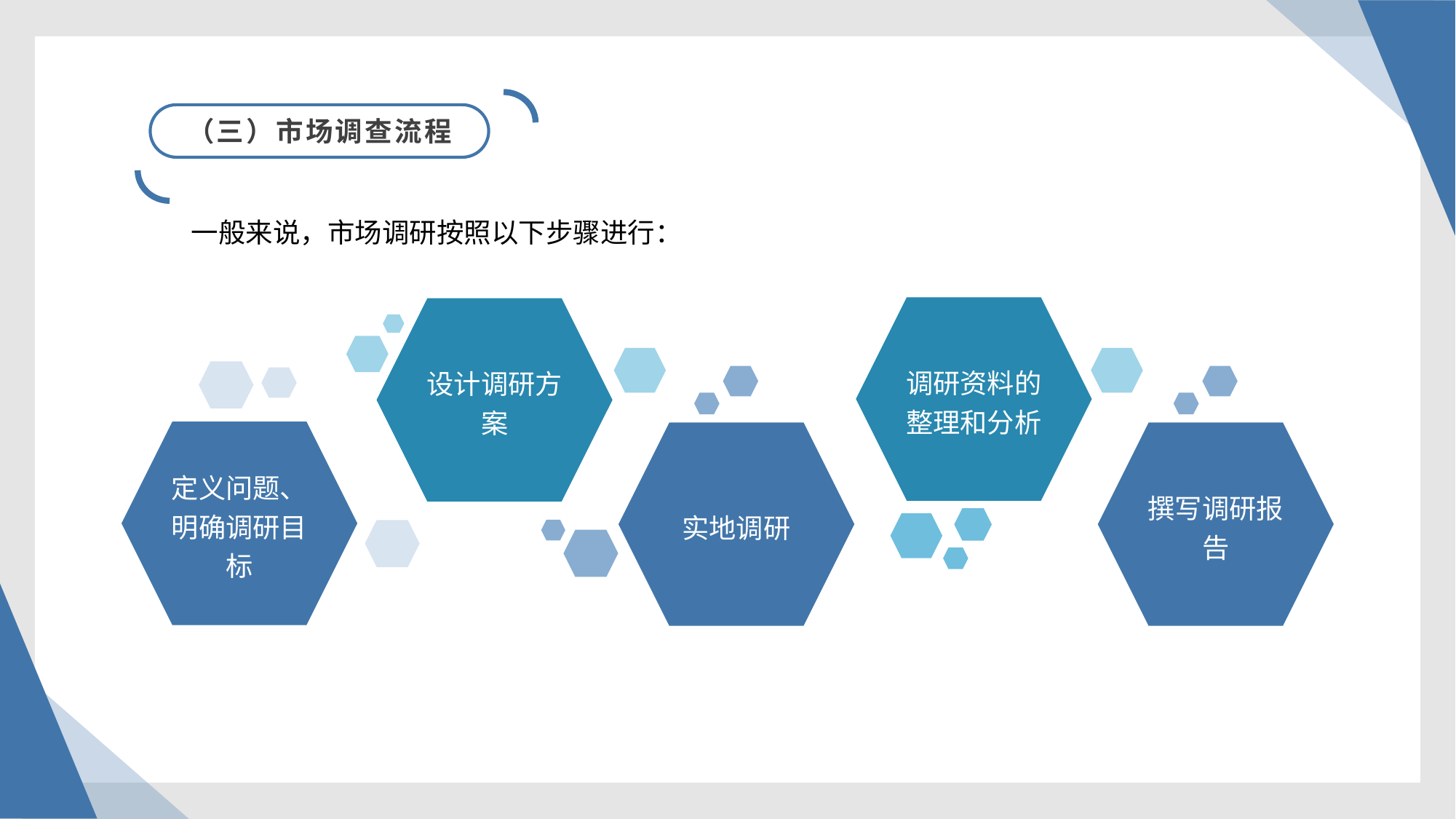

（三）市场调查流程

一般来说，市场调研按照以下步骤进行：
调研资料的整理和分析

设计调研方案

定义问题、明确调研目标

实地调研

撰写调研报告